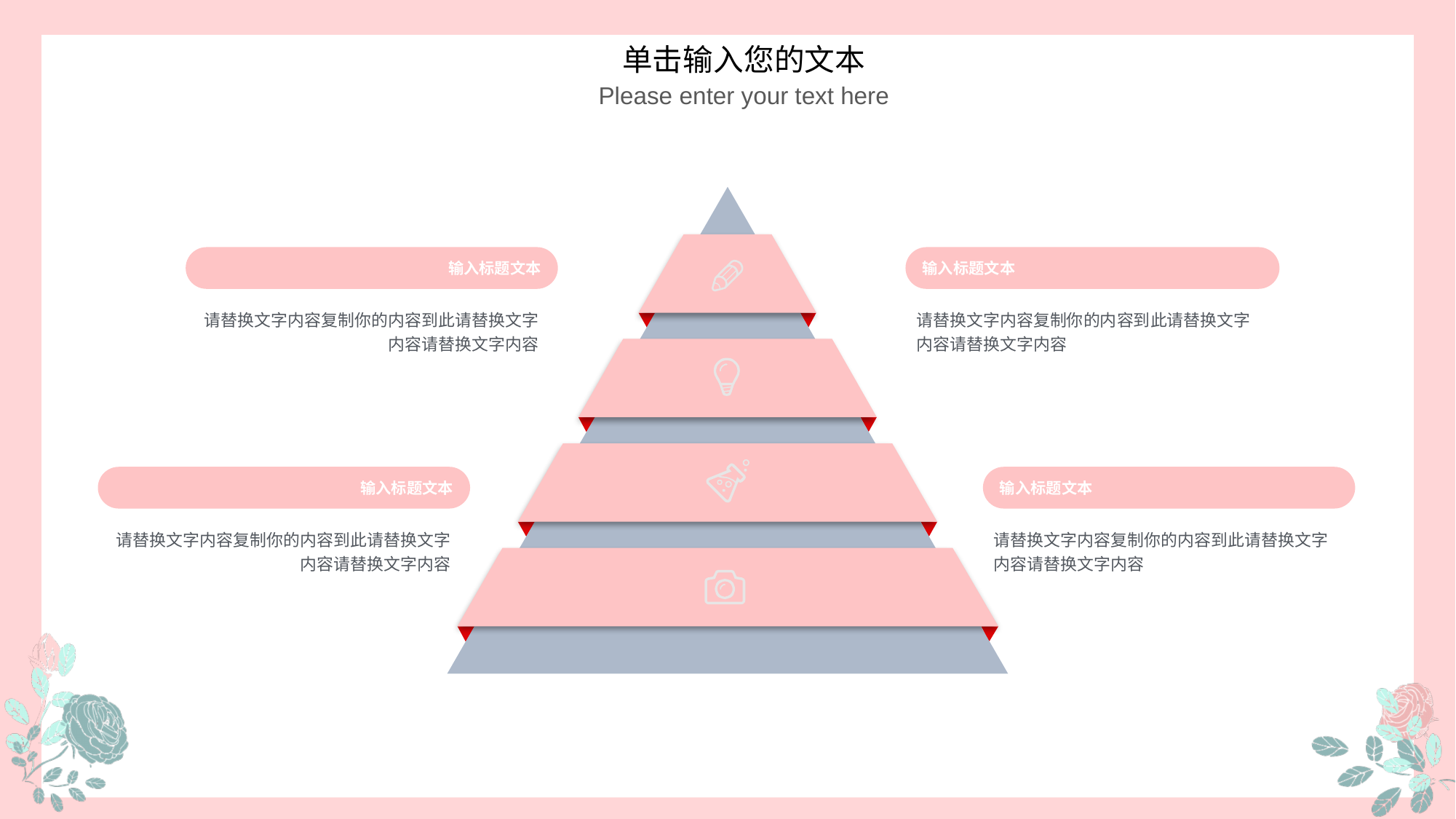

输入标题文本
请替换文字内容复制你的内容到此请替换文字内容请替换文字内容
输入标题文本
请替换文字内容复制你的内容到此请替换文字内容请替换文字内容
输入标题文本
请替换文字内容复制你的内容到此请替换文字内容请替换文字内容
输入标题文本
请替换文字内容复制你的内容到此请替换文字内容请替换文字内容